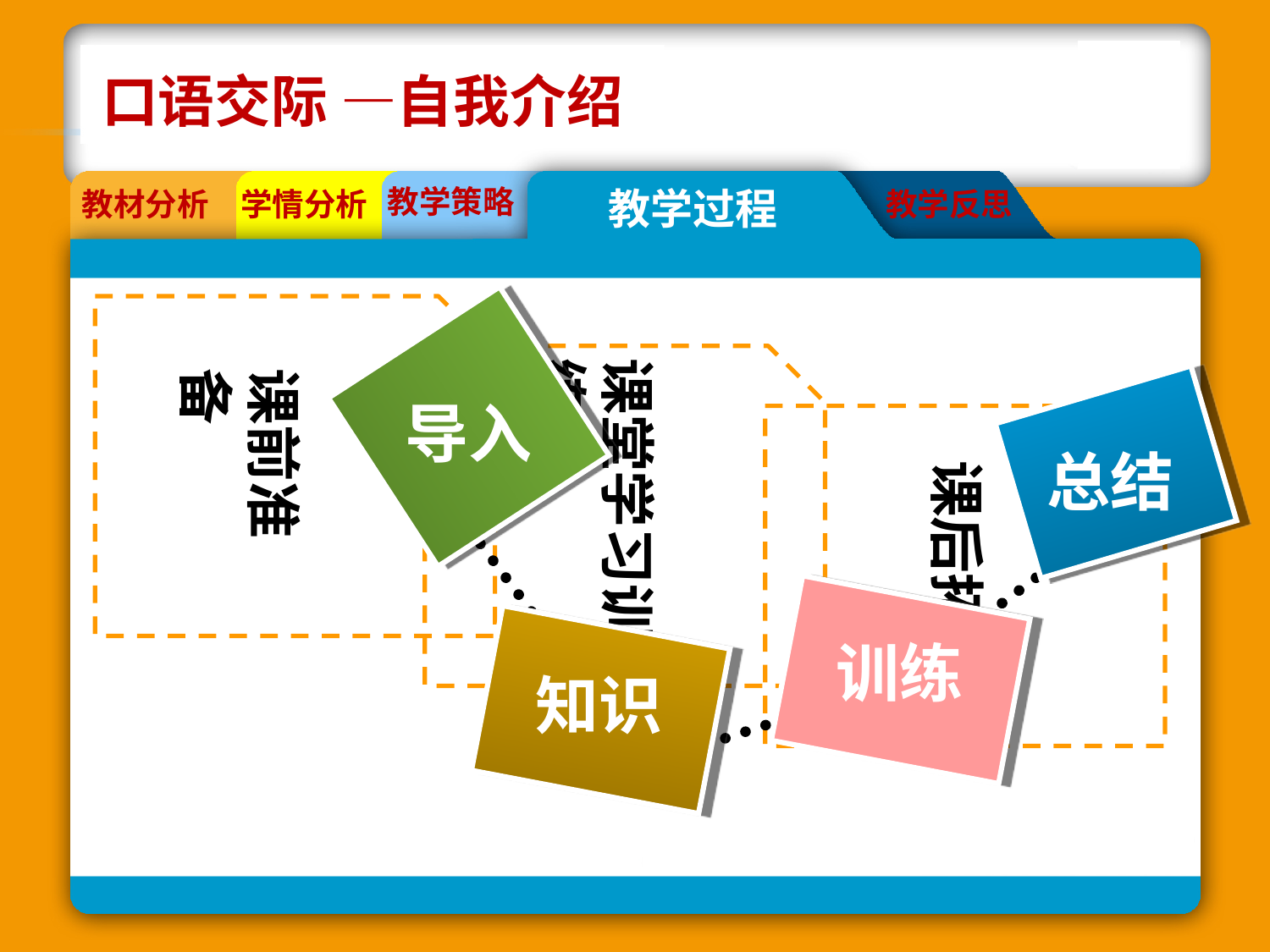

口语交际 —自我介绍
教学策略
教学过程
教材分析
学情分析
教学反思

导入

课堂学习训练
课前准备

总结

课后拓展

训练

知识